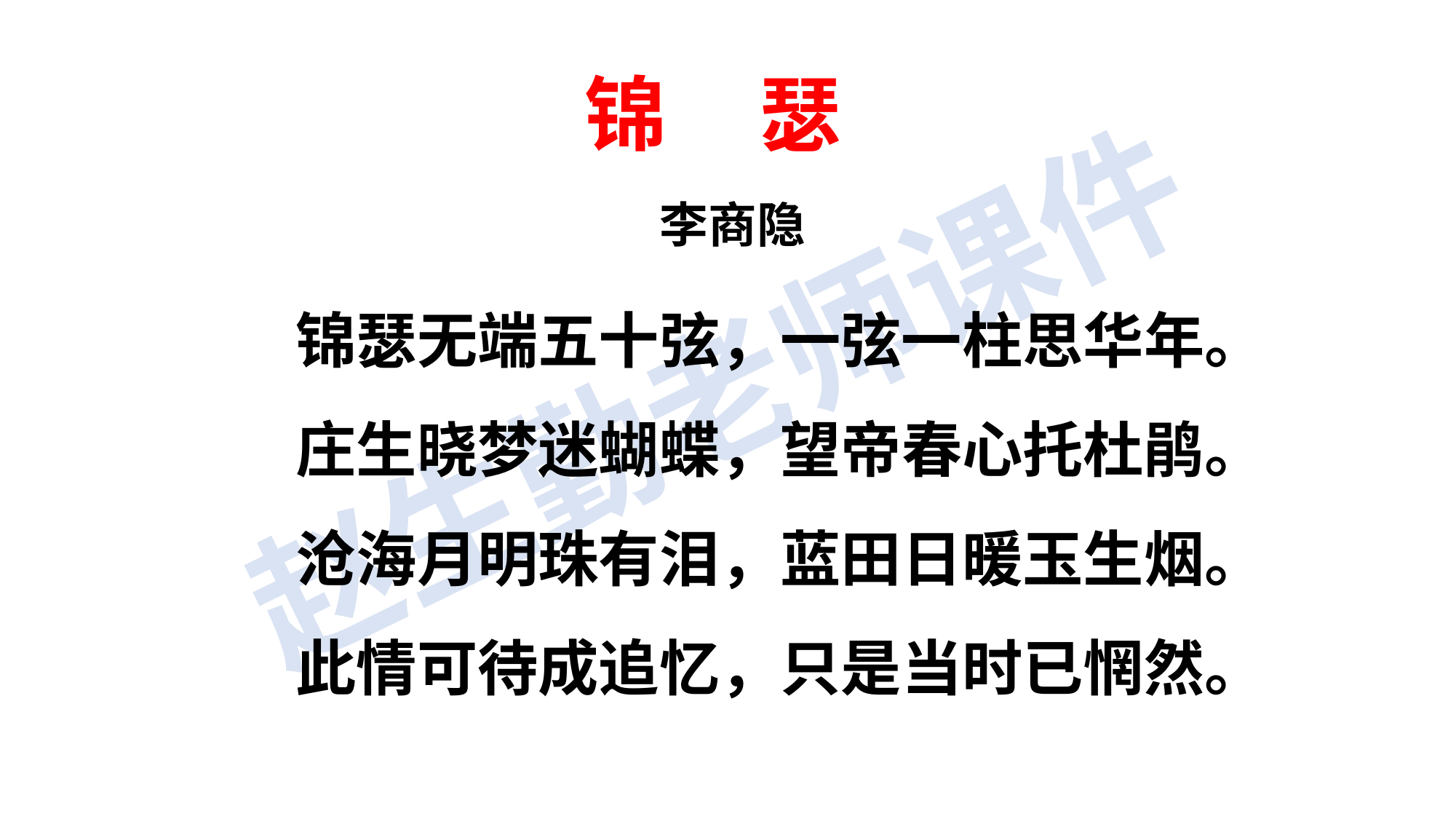

锦     瑟
   李商隐
锦瑟无端五十弦，一弦一柱思华年。
庄生晓梦迷蝴蝶，望帝春心托杜鹃。
沧海月明珠有泪，蓝田日暖玉生烟。
此情可待成追忆，只是当时已惘然。